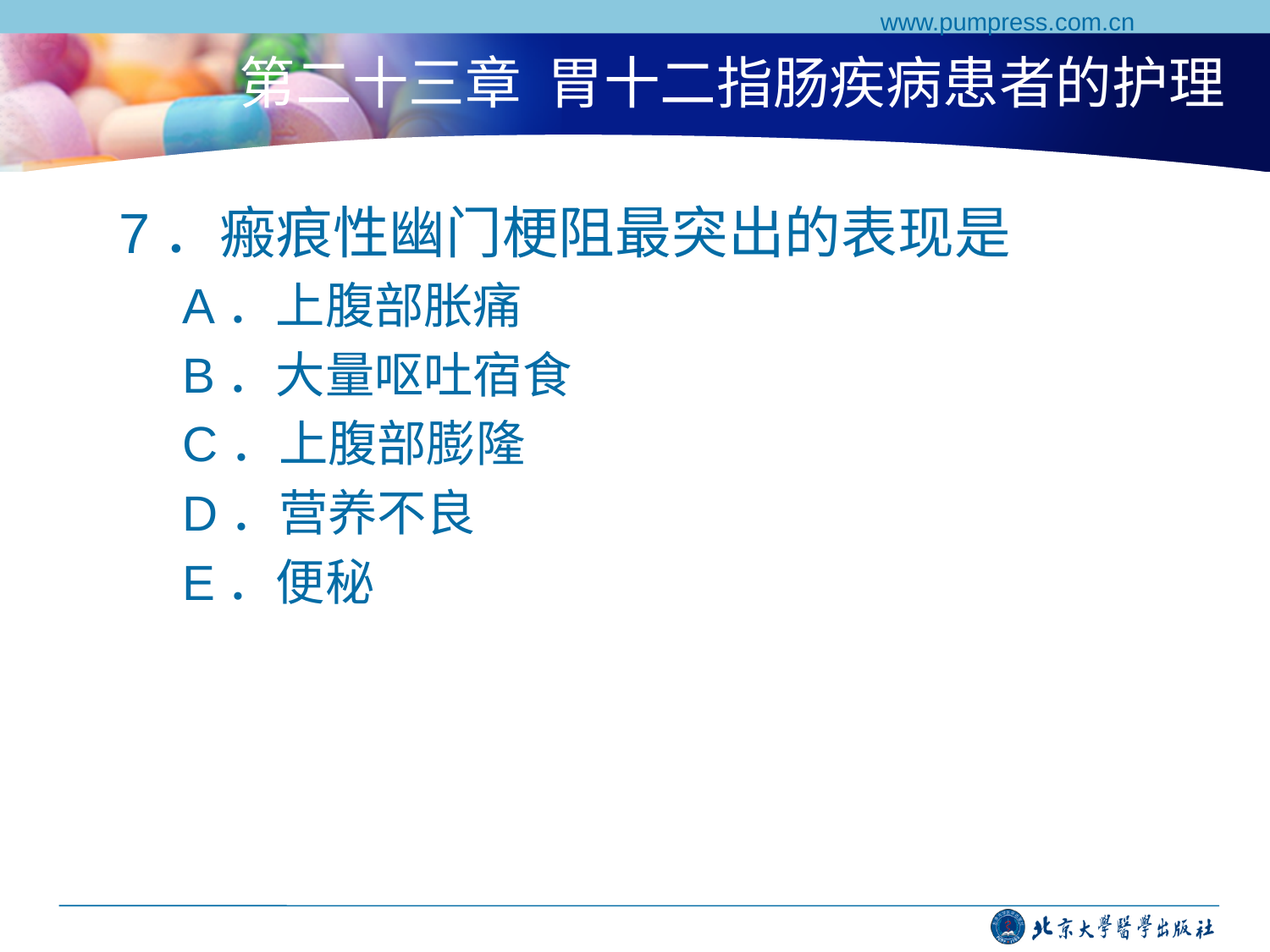

www.pumpress.com.cn
# 第二十三章  胃十二指肠疾病患者的护理
7．瘢痕性幽门梗阻最突出的表现是
A．上腹部胀痛
B．大量呕吐宿食
C．上腹部膨隆
D．营养不良
E．便秘